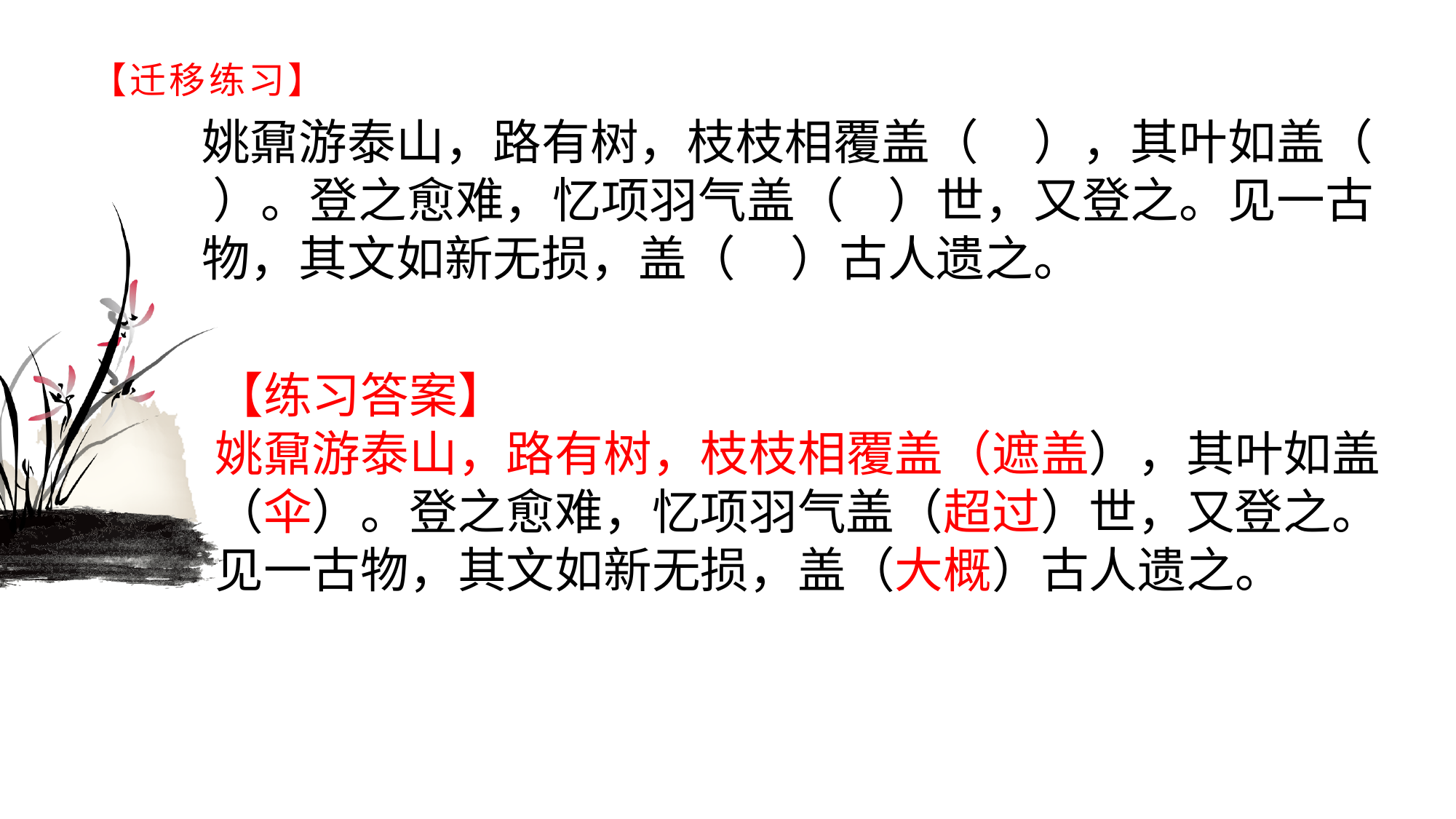

# 【迁移练习】
姚鼐游泰山，路有树，枝枝相覆盖（     ），其叶如盖（     ）。登之愈难，忆项羽气盖（    ）世，又登之。见一古物，其文如新无损，盖（     ）古人遗之。
【练习答案】姚鼐游泰山，路有树，枝枝相覆盖（遮盖），其叶如盖（伞）。登之愈难，忆项羽气盖（超过）世，又登之。见一古物，其文如新无损，盖（大概）古人遗之。